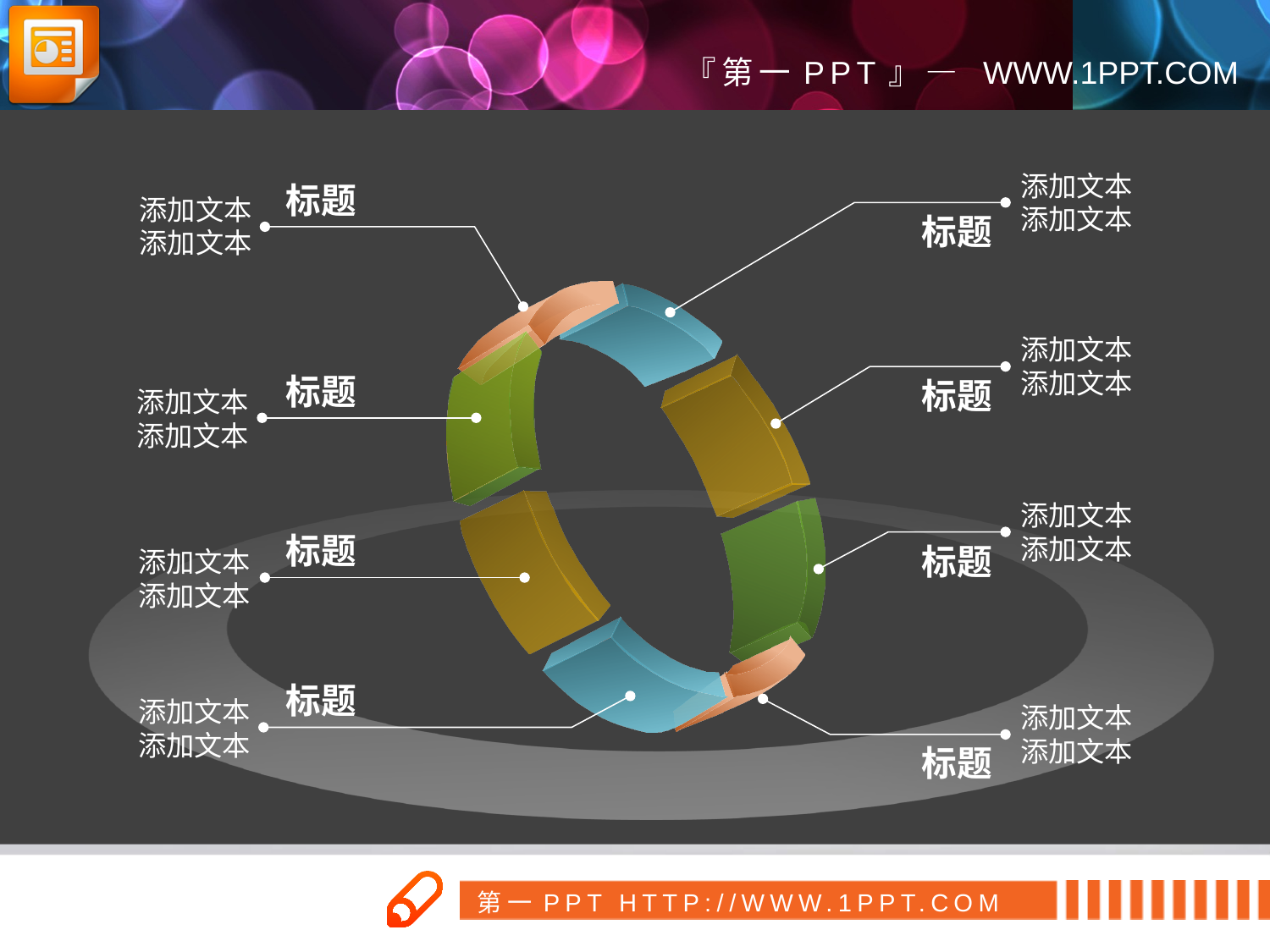

添加文本
添加文本
标题
添加文本
添加文本

标题

添加文本
添加文本
标题

标题
添加文本
添加文本

添加文本
添加文本
标题

标题
添加文本
添加文本

标题
添加文本
添加文本
添加文本
添加文本

标题